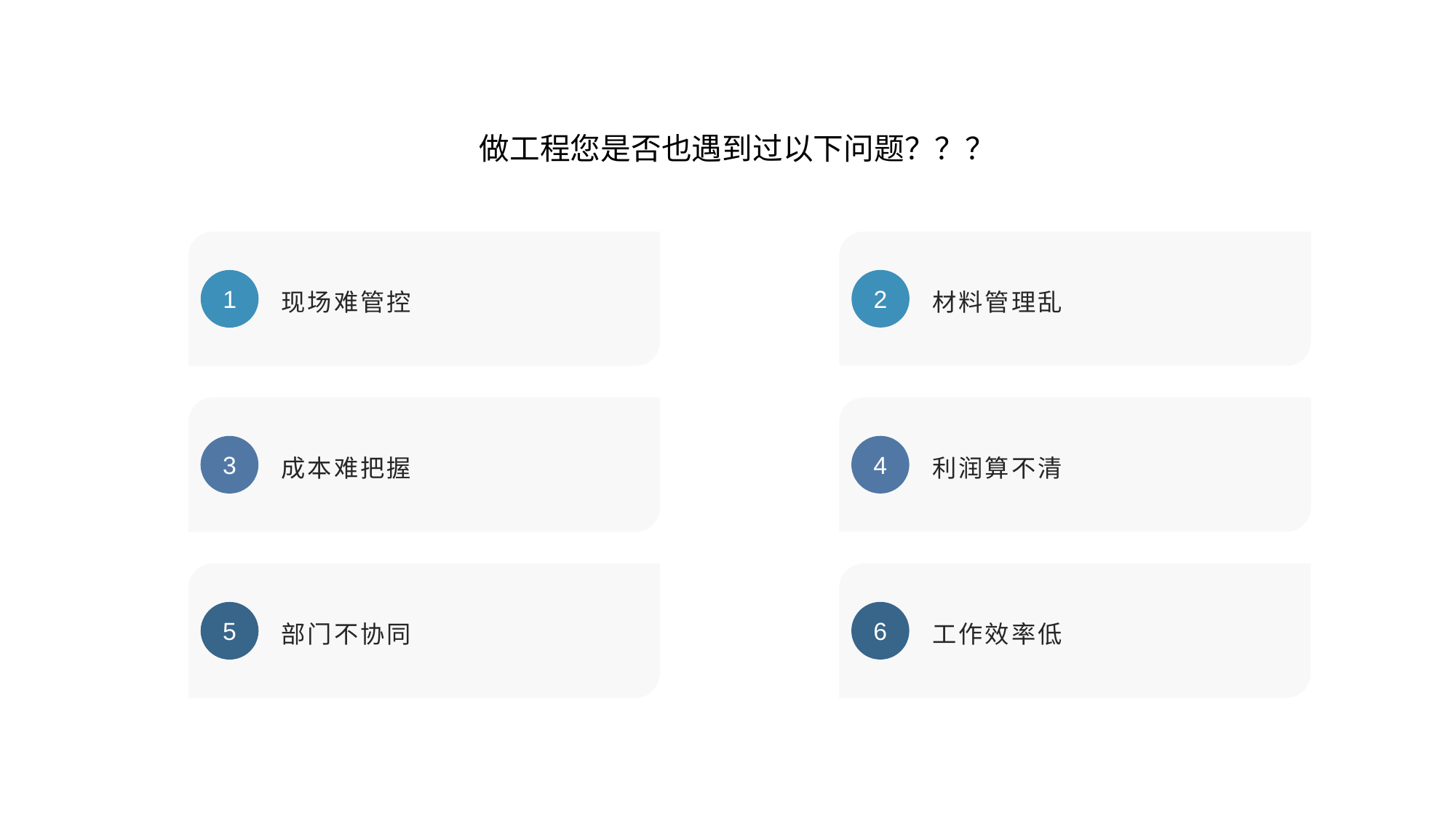

做工程您是否也遇到过以下问题？？？

材料管理乱

现场难管控
2
1

利润算不清

成本难把握
4
3
工作效率低

部门不协同
6
5